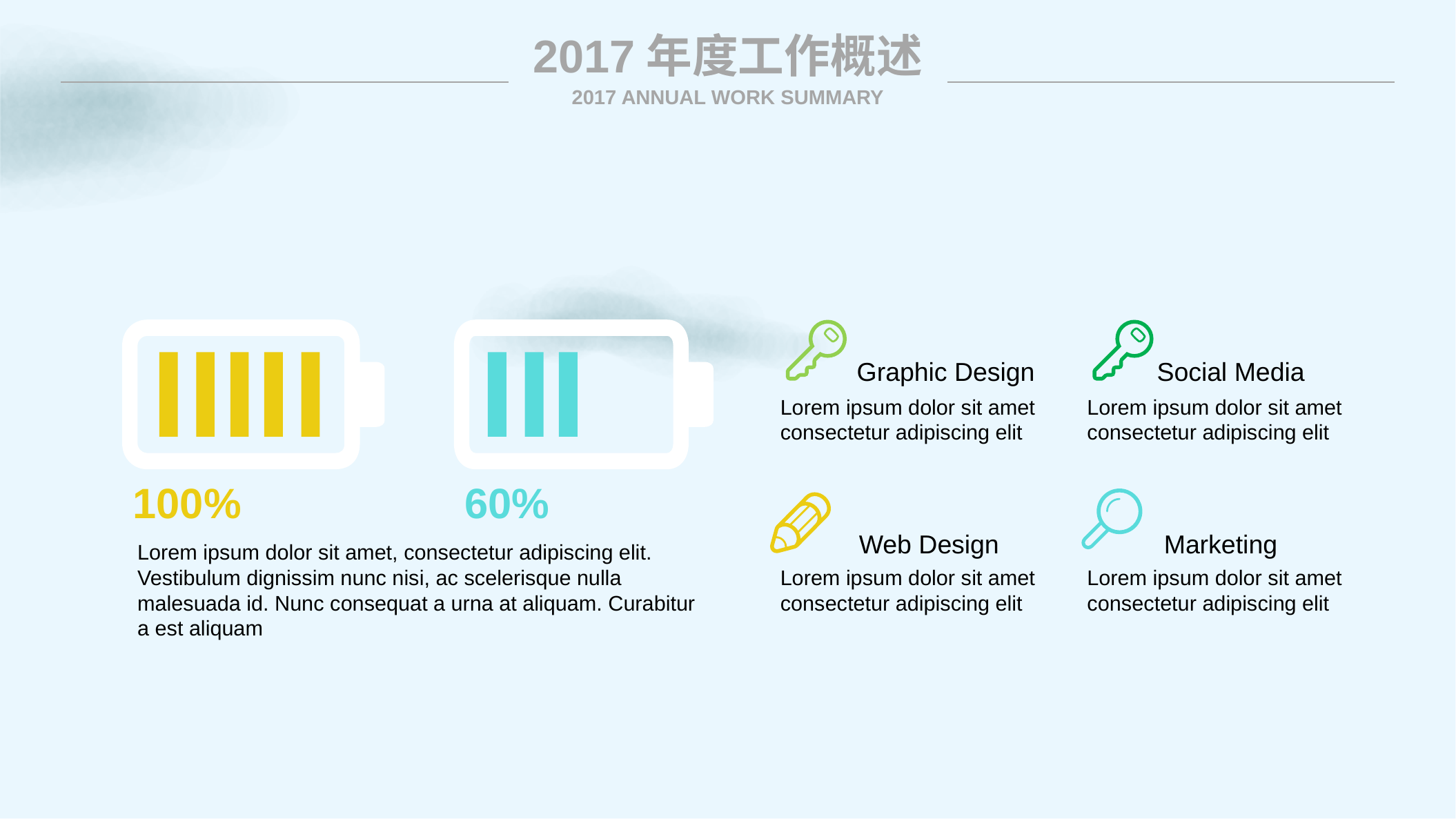

2017年度工作概述
2017 ANNUAL WORK SUMMARY

100%

60%

Graphic Design
Lorem ipsum dolor sit amet consectetur adipiscing elit

Social Media
Lorem ipsum dolor sit amet consectetur adipiscing elit

Marketing
Lorem ipsum dolor sit amet consectetur adipiscing elit

Web Design
Lorem ipsum dolor sit amet consectetur adipiscing elit
Lorem ipsum dolor sit amet, consectetur adipiscing elit. Vestibulum dignissim nunc nisi, ac scelerisque nulla malesuada id. Nunc consequat a urna at aliquam. Curabitur a est aliquam